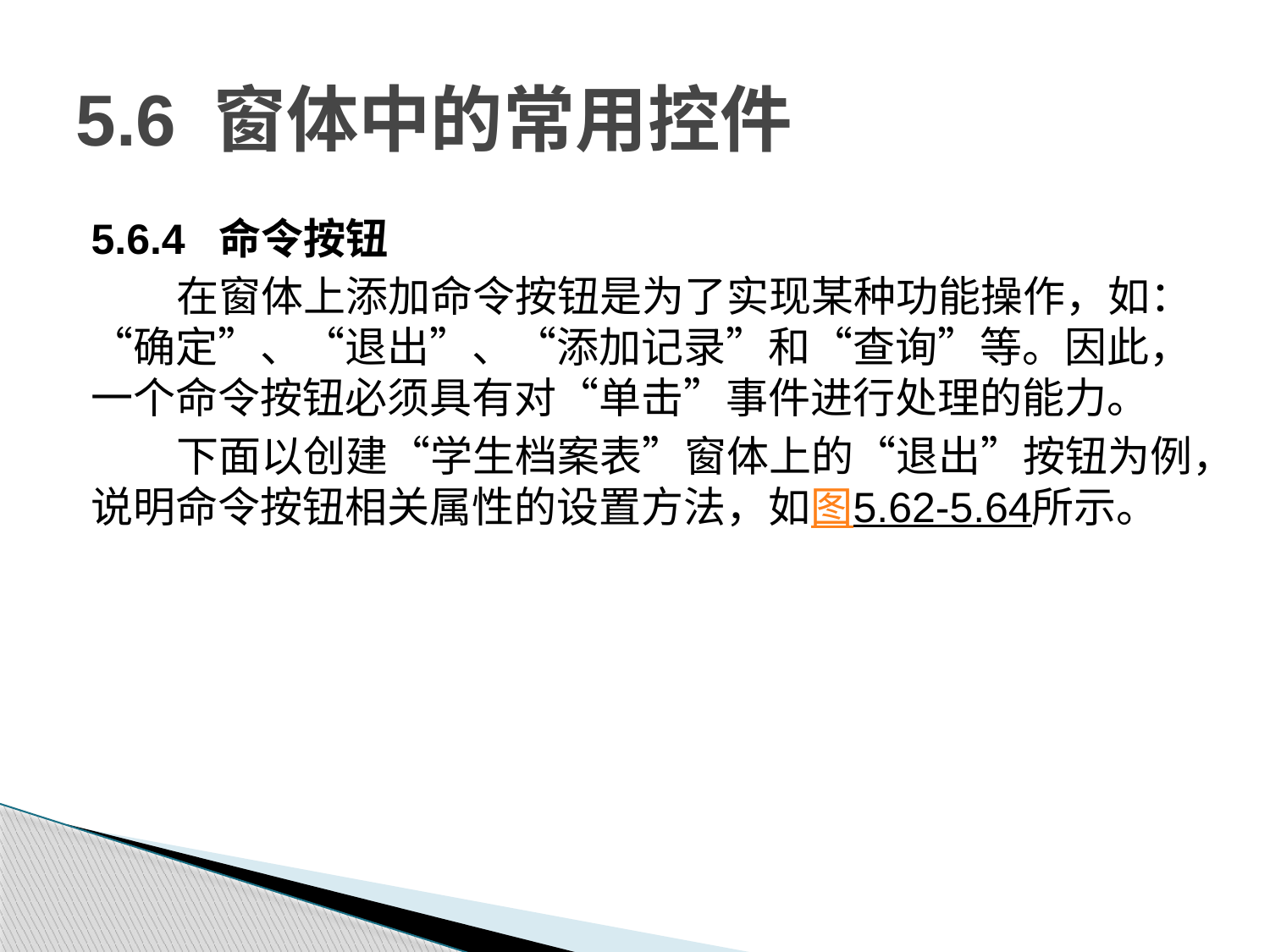

# 5.6 窗体中的常用控件
5.6.4  命令按钮
在窗体上添加命令按钮是为了实现某种功能操作，如：“确定”、“退出”、“添加记录”和“查询”等。因此，一个命令按钮必须具有对“单击”事件进行处理的能力。
下面以创建“学生档案表”窗体上的“退出”按钮为例，说明命令按钮相关属性的设置方法，如图5.62-5.64所示。